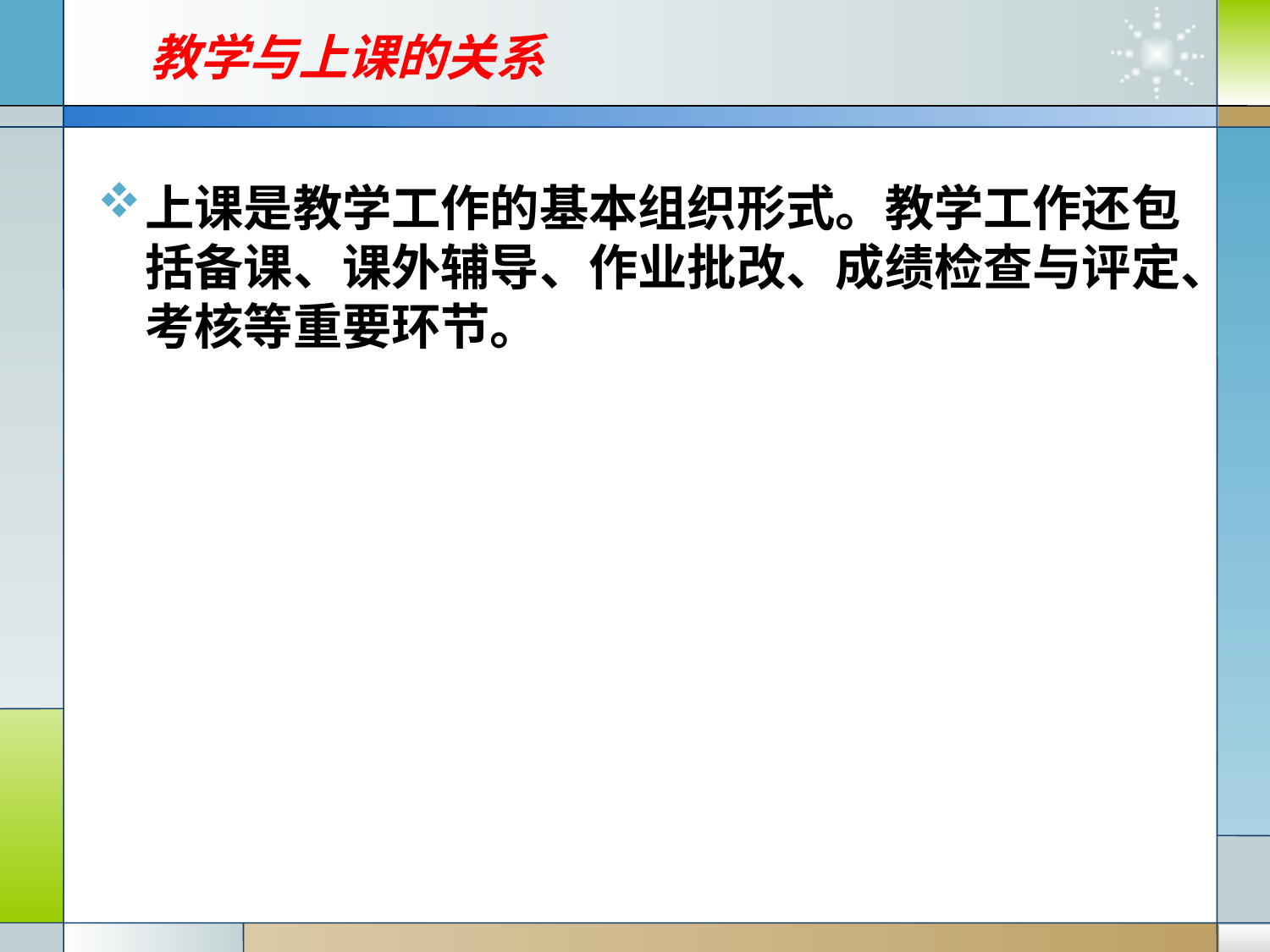

教学与上课的关系
上课是教学工作的基本组织形式。教学工作还包括备课、课外辅导、作业批改、成绩检查与评定、考核等重要环节。
#